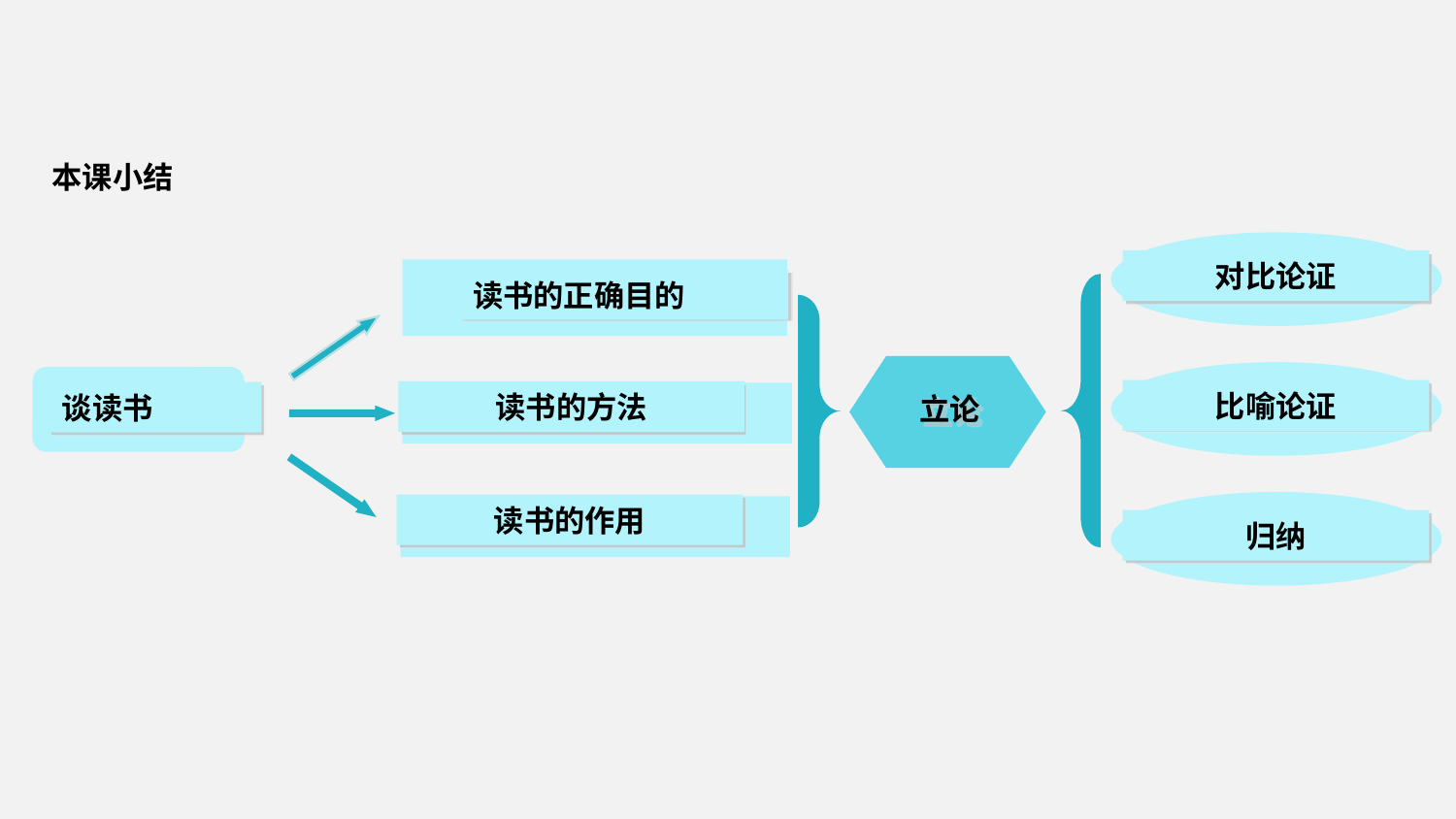

本课小结

对比论证

读书的正确目的

  立论

比喻论证

谈读书

读书的方法

归纳

读书的作用